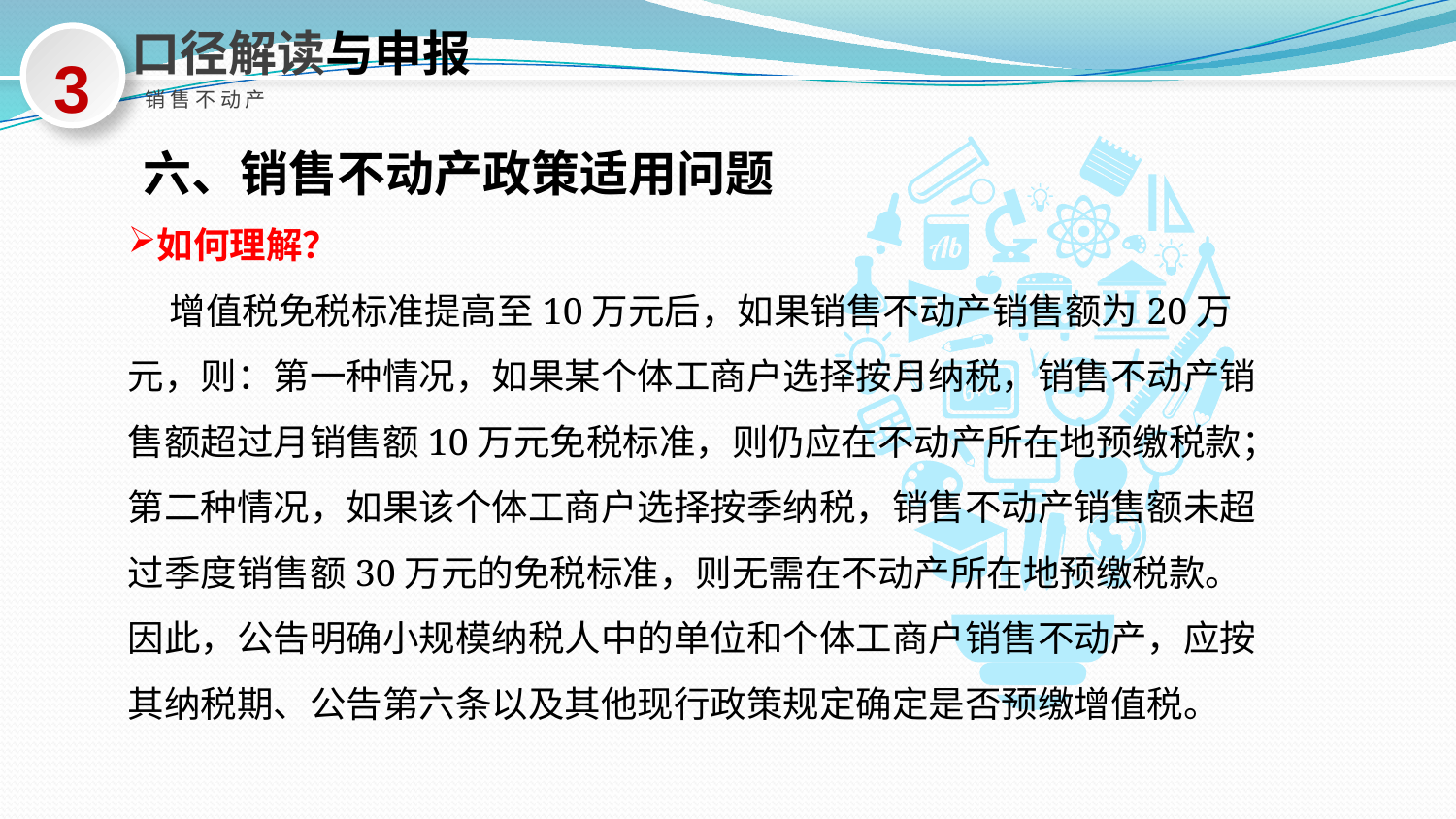

口径解读与申报

3
销售不动产

六、销售不动产政策适用问题

如何理解？
    增值税免税标准提高至10万元后，如果销售不动产销售额为20万元，则：第一种情况，如果某个体工商户选择按月纳税，销售不动产销售额超过月销售额10万元免税标准，则仍应在不动产所在地预缴税款；第二种情况，如果该个体工商户选择按季纳税，销售不动产销售额未超过季度销售额30万元的免税标准，则无需在不动产所在地预缴税款。因此，公告明确小规模纳税人中的单位和个体工商户销售不动产，应按其纳税期、公告第六条以及其他现行政策规定确定是否预缴增值税。